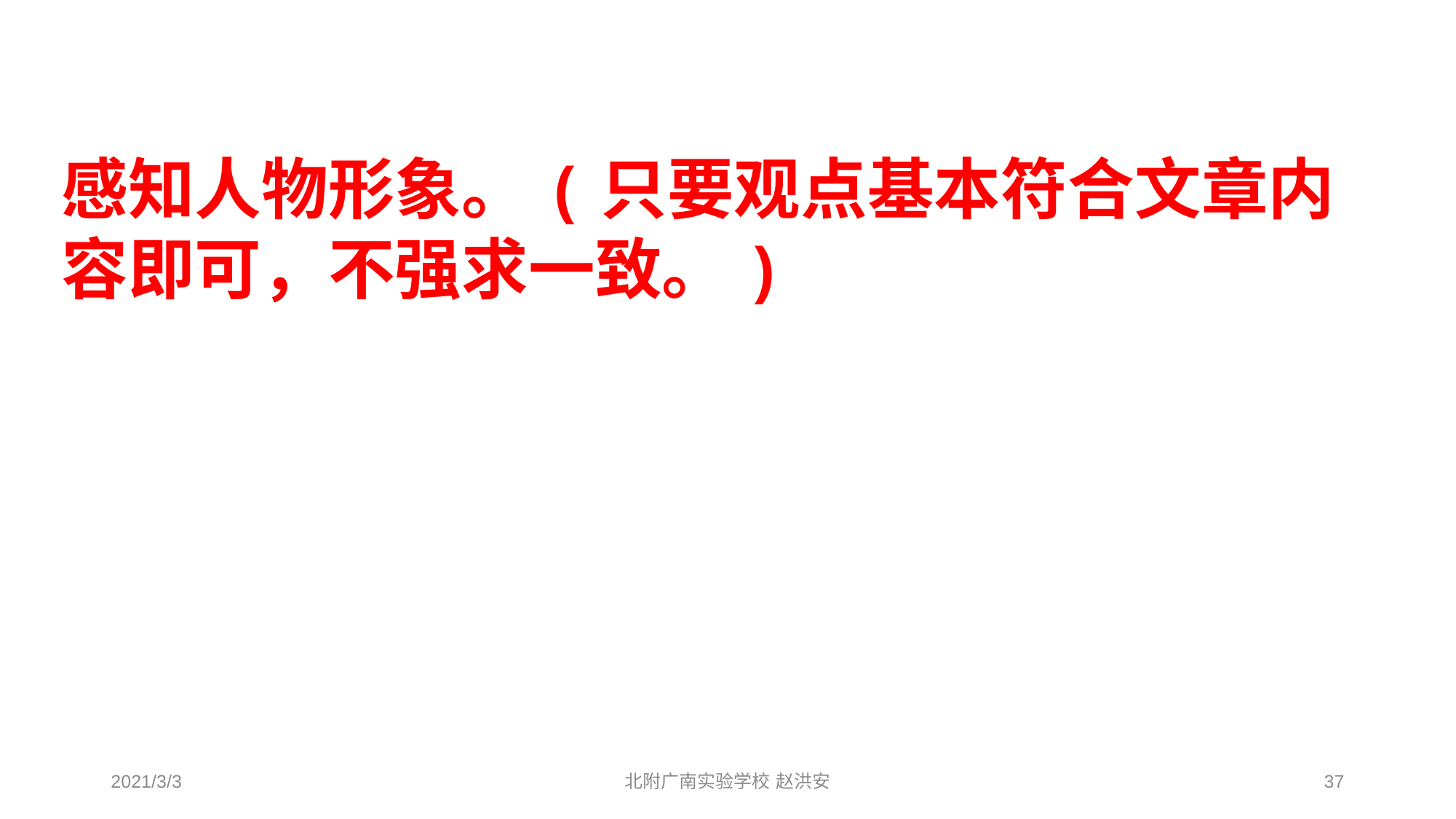

感知人物形象。(只要观点基本符合文章内容即可，不强求一致。)
2021/3/3
北附广南实验学校 赵洪安
37